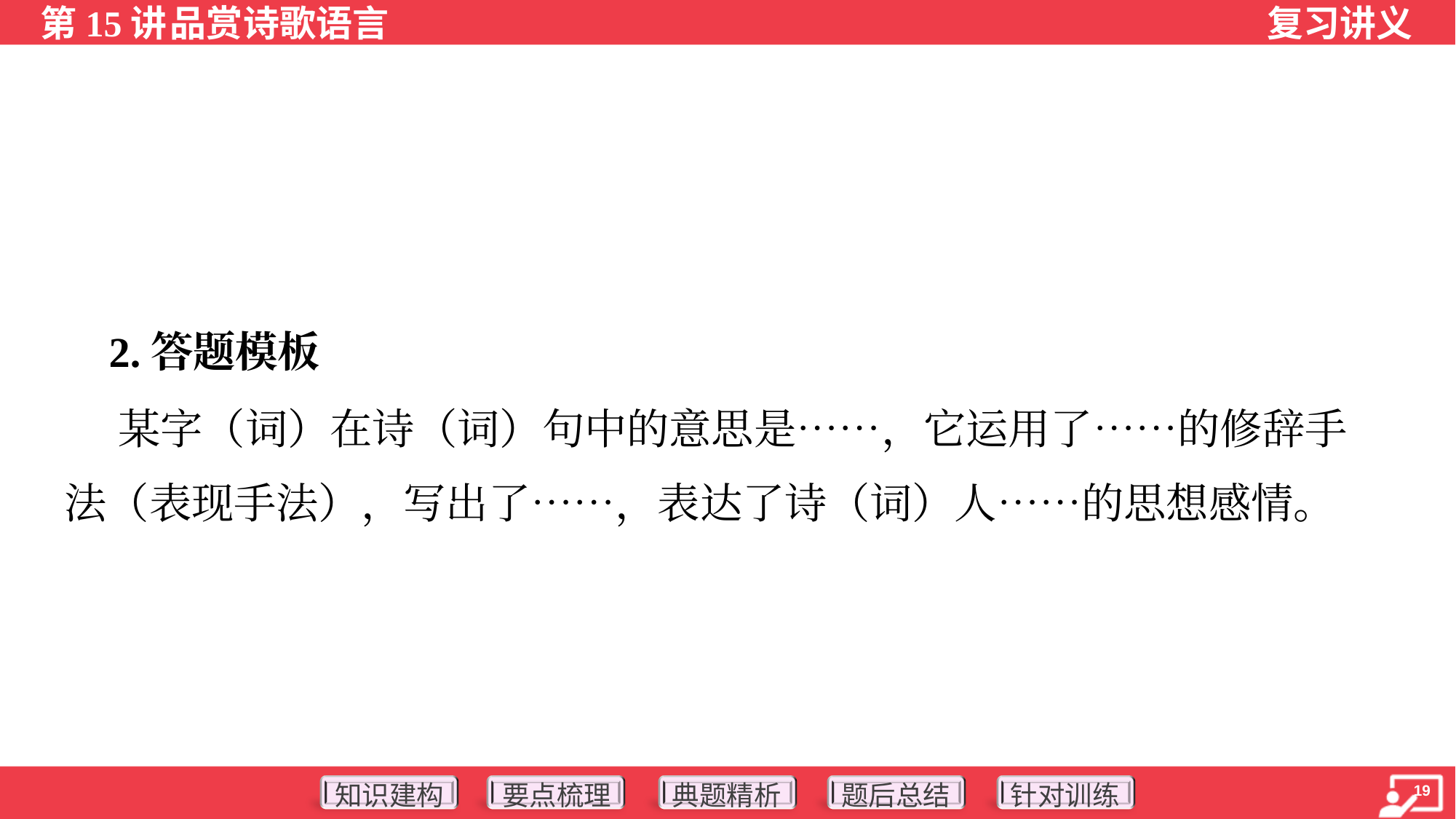

2.答题模板
    某字（词）在诗（词）句中的意思是……，它运用了……的修辞手
法（表现手法），写出了……，表达了诗（词）人……的思想感情。